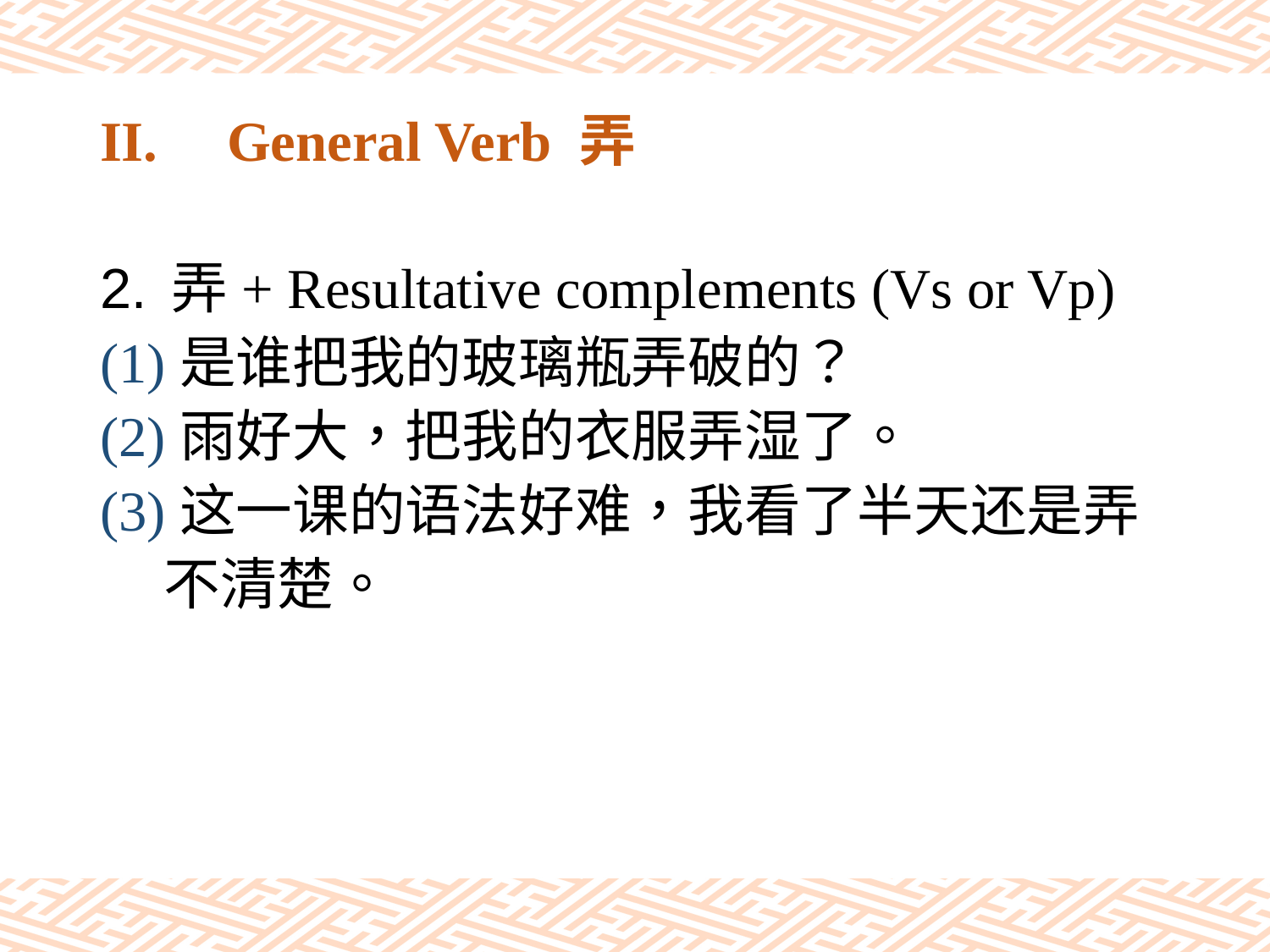

# II.	General Verb 弄
弄+ Resultative complements (Vs or Vp)
(1)是谁把我的玻璃瓶弄破的？
(2)雨好大，把我的衣服弄湿了。
(3)这一课的语法好难，我看了半天还是弄
    不清楚。